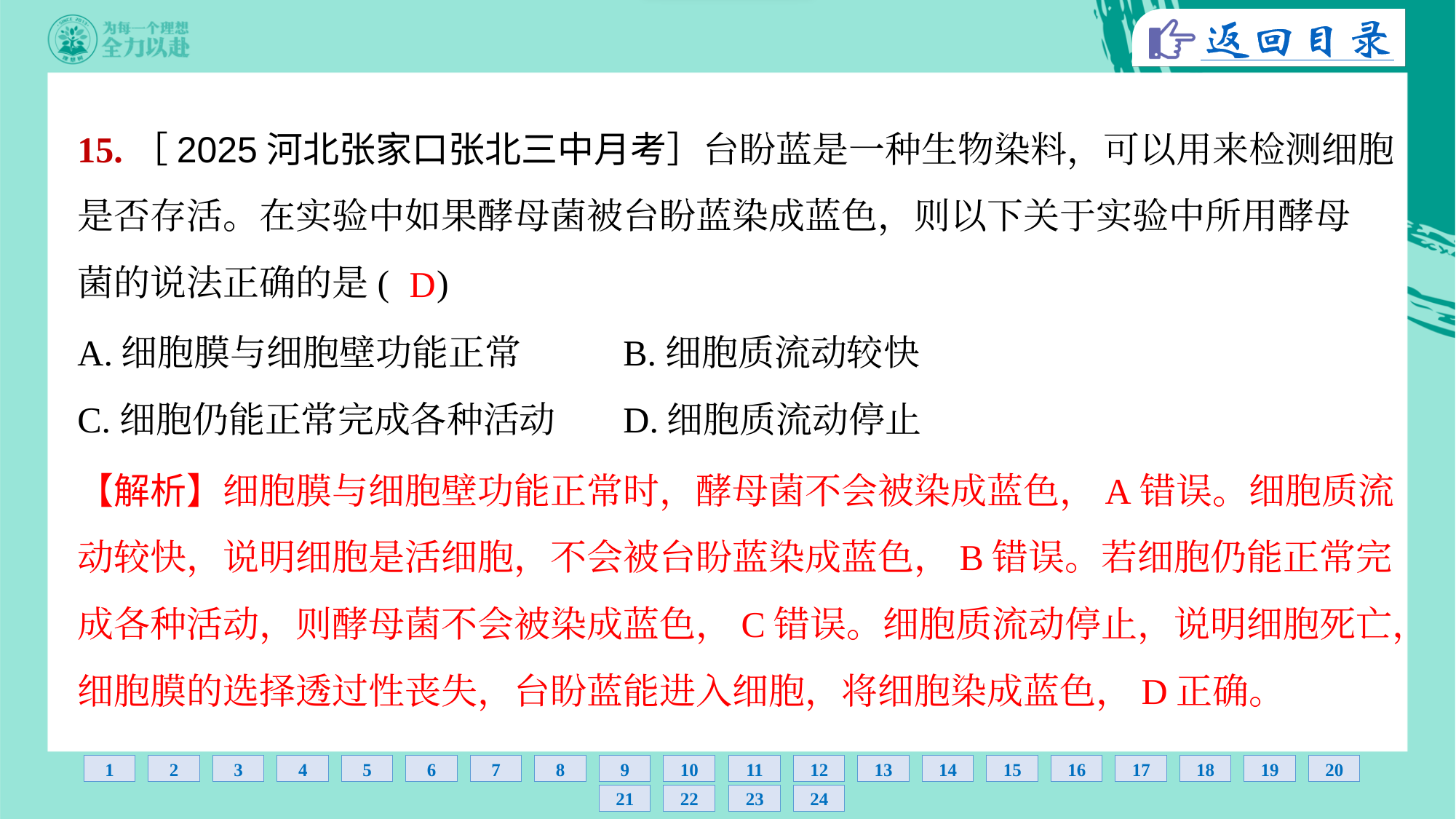

15.［2025河北张家口张北三中月考］台盼蓝是一种生物染料，可以用来检测细胞
是否存活。在实验中如果酵母菌被台盼蓝染成蓝色，则以下关于实验中所用酵母
菌的说法正确的是(     )
D
A.细胞膜与细胞壁功能正常	B.细胞质流动较快
C.细胞仍能正常完成各种活动	D.细胞质流动停止
【解析】细胞膜与细胞壁功能正常时，酵母菌不会被染成蓝色，A错误。细胞质流
动较快，说明细胞是活细胞，不会被台盼蓝染成蓝色，B错误。若细胞仍能正常完
成各种活动，则酵母菌不会被染成蓝色，C错误。细胞质流动停止，说明细胞死亡，
细胞膜的选择透过性丧失，台盼蓝能进入细胞，将细胞染成蓝色，D正确。